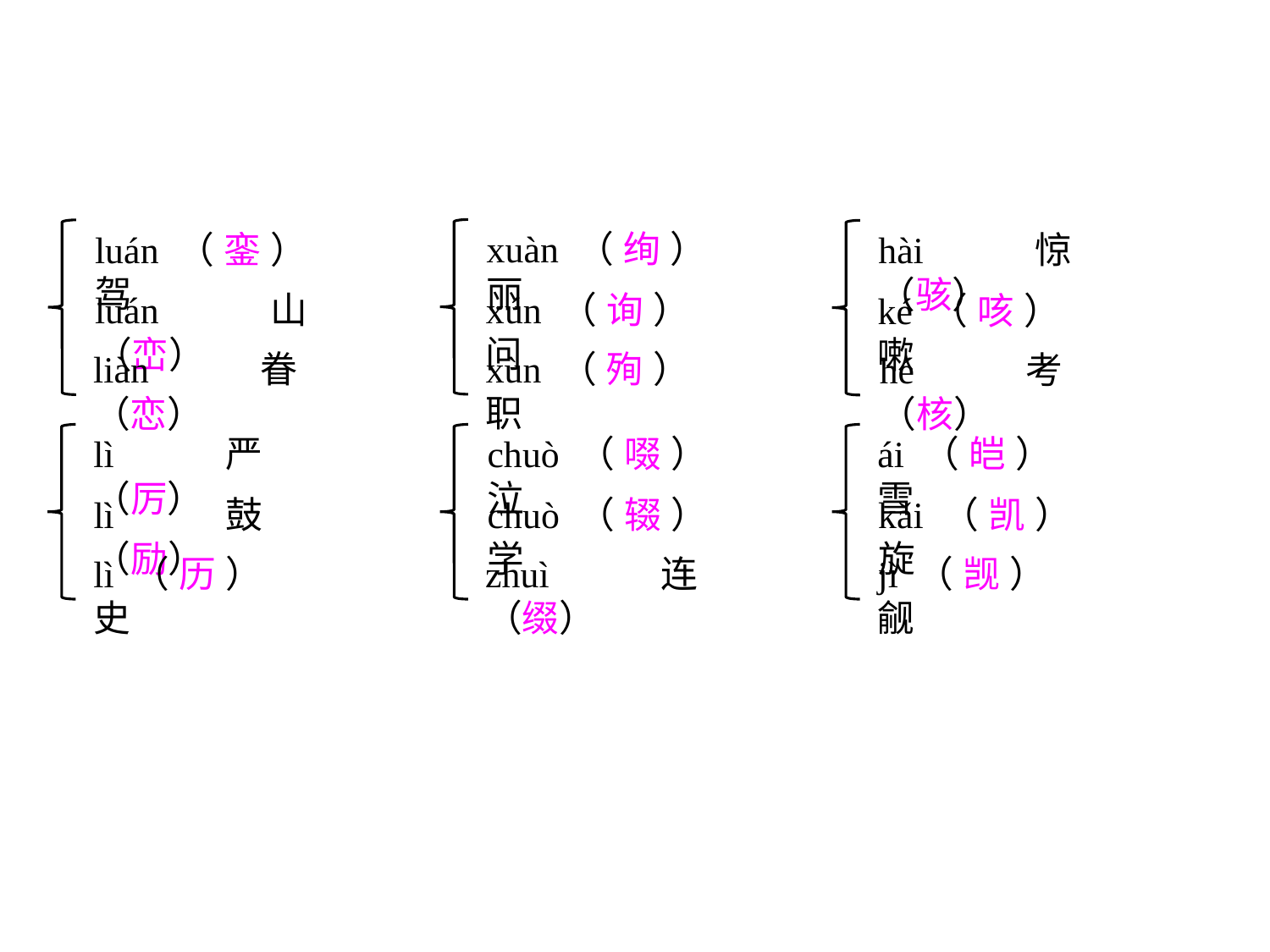

xuàn（绚）丽
xún（询）问
xùn（殉）职

luán（銮）驾
luán山（峦）
liàn眷（恋）

hài惊（骇）
ké（咳）嗽
hé考（核）

lì严（厉）
lì鼓（励）
lì（历）史

chuò（啜）泣
chuò（辍）学
zhuì连（缀）

ái（皑）雪
kǎi（凯）旋
jì（觊）觎